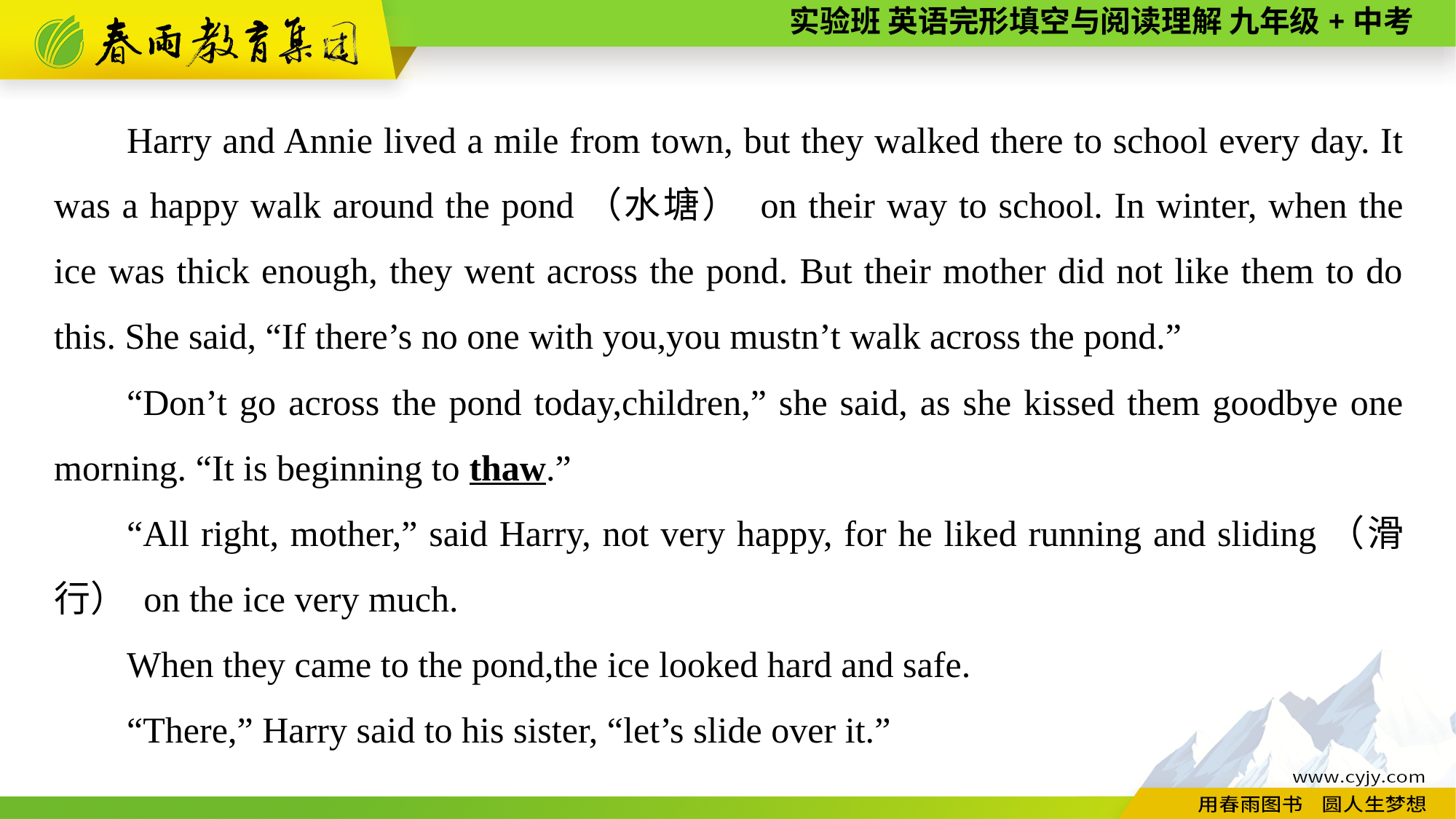

Harry and Annie lived a mile from town, but they walked there to school every day. It was a happy walk around the pond（水塘） on their way to school. In winter, when the ice was thick enough, they went across the pond. But their mother did not like them to do this. She said, “If there’s no one with you,you mustn’t walk across the pond.”
“Don’t go across the pond today,children,” she said, as she kissed them goodbye one morning. “It is beginning to thaw.”
“All right, mother,” said Harry, not very happy, for he liked running and sliding（滑行） on the ice very much.
When they came to the pond,the ice looked hard and safe.
“There,” Harry said to his sister, “let’s slide over it.”